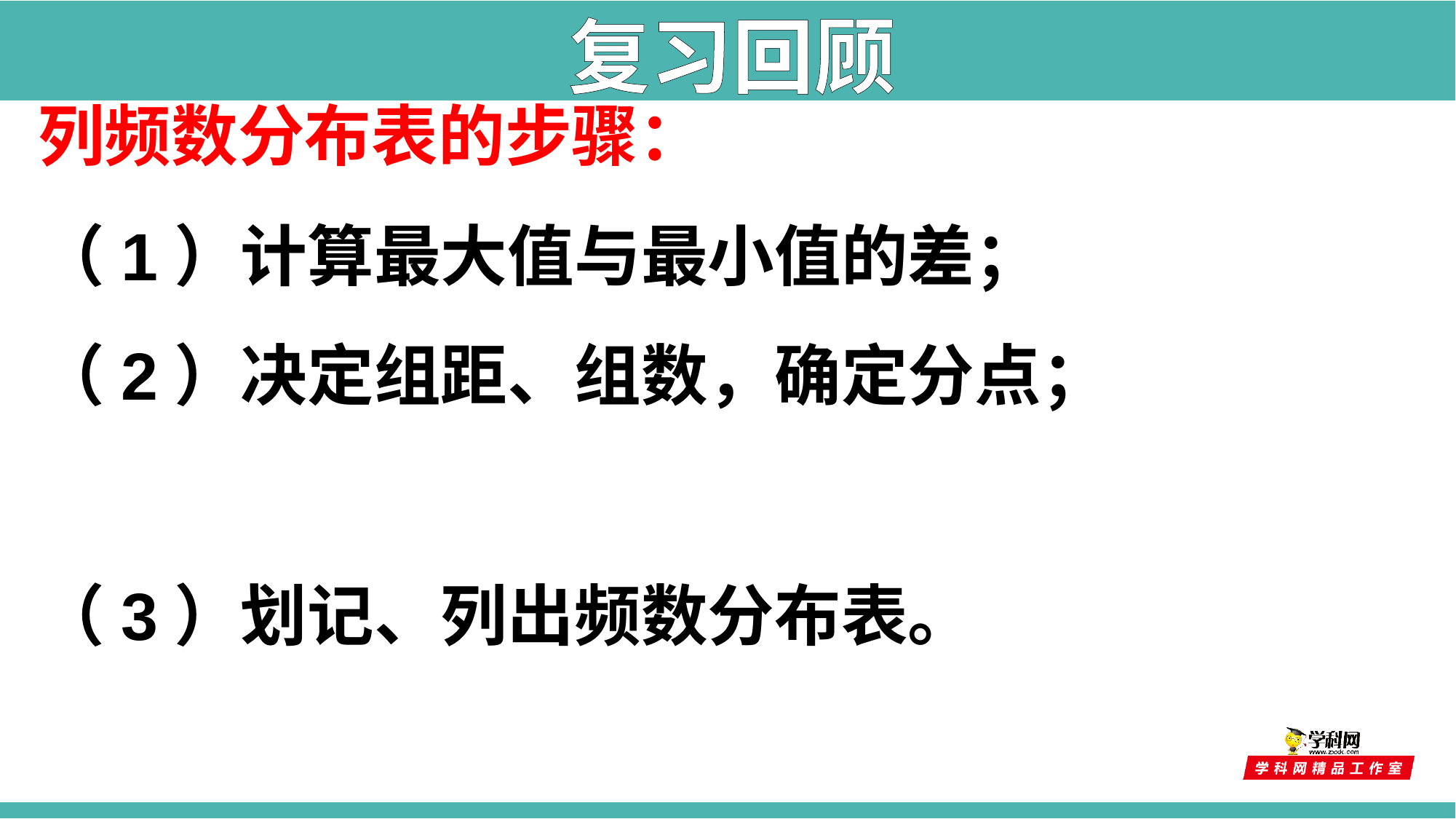

复习回顾
列频数分布表的步骤：
（1）计算最大值与最小值的差；
（2）决定组距、组数，确定分点；
（3）划记、列出频数分布表。